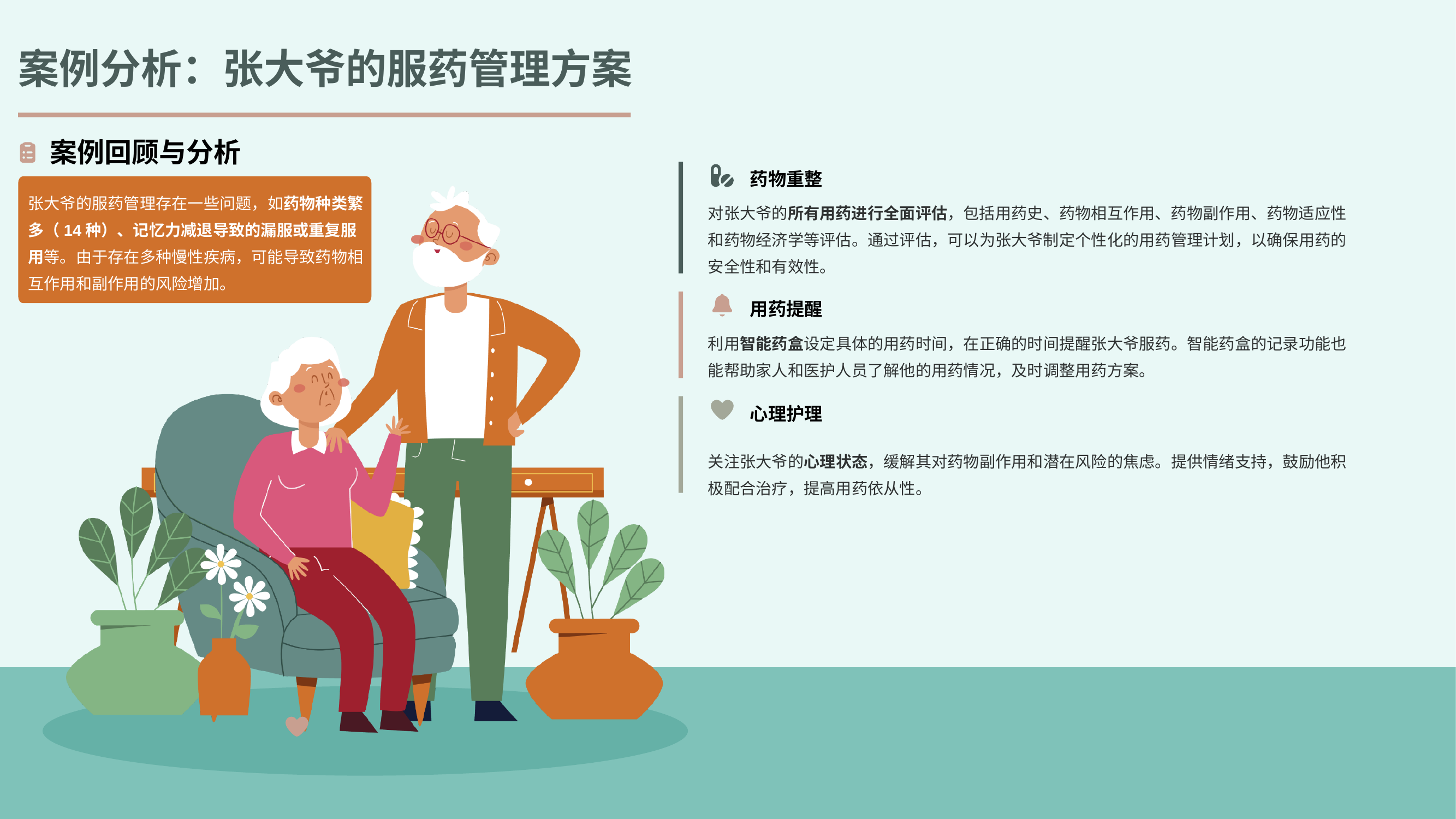

案例分析：张大爷的服药管理方案

案例回顾与分析

药物重整

张大爷的服药管理存在一些问题，如药物种类繁多（14种）、记忆力减退导致的漏服或重复服用等。由于存在多种慢性疾病，可能导致药物相互作用和副作用的风险增加。
对张大爷的所有用药进行全面评估，包括用药史、药物相互作用、药物副作用、药物适应性和药物经济学等评估。通过评估，可以为张大爷制定个性化的用药管理计划，以确保用药的安全性和有效性。

用药提醒

利用智能药盒设定具体的用药时间，在正确的时间提醒张大爷服药。智能药盒的记录功能也能帮助家人和医护人员了解他的用药情况，及时调整用药方案。

心理护理

关注张大爷的心理状态，缓解其对药物副作用和潜在风险的焦虑。提供情绪支持，鼓励他积极配合治疗，提高用药依从性。